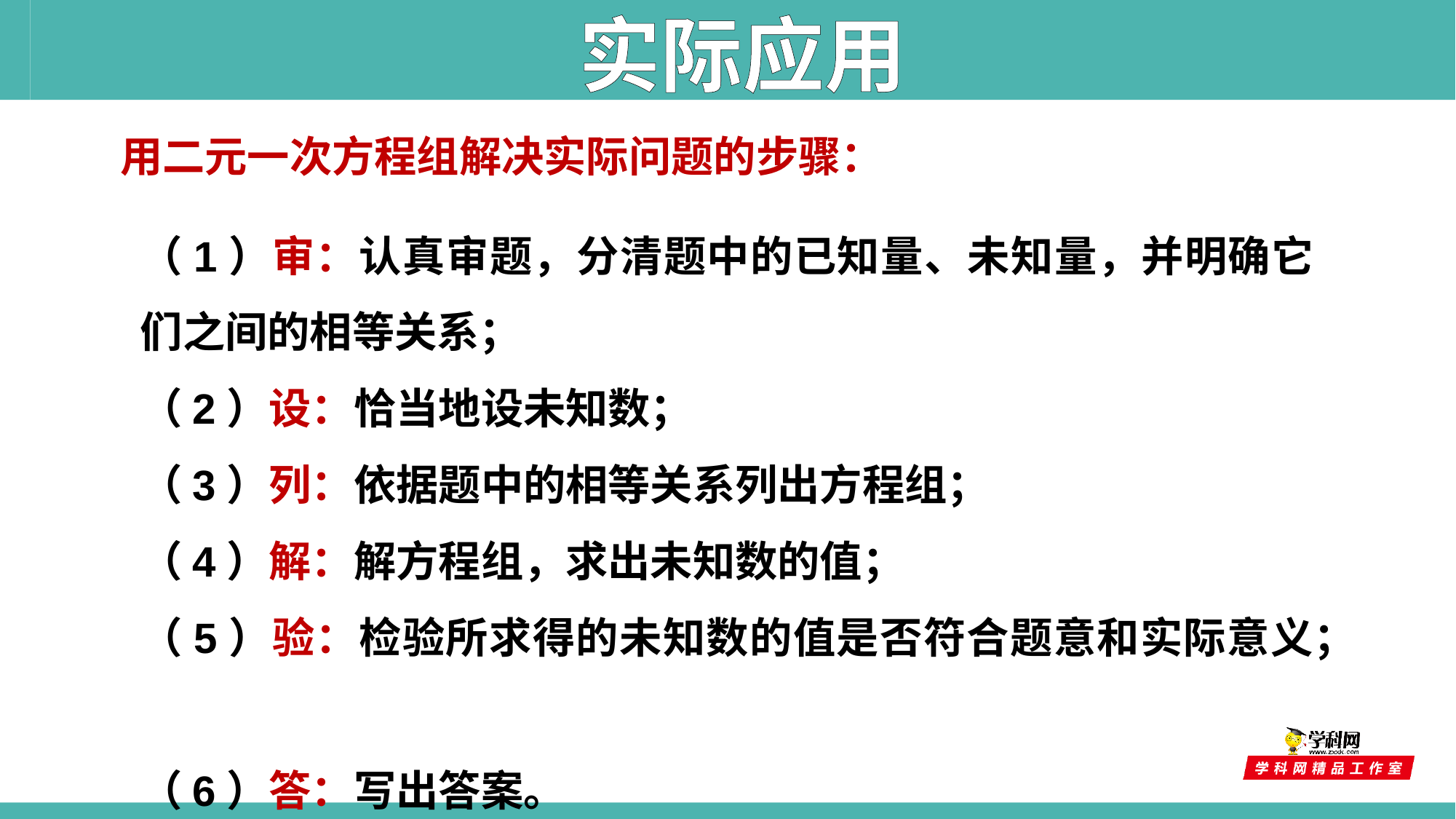

实际应用
用二元一次方程组解决实际问题的步骤：
（1）审：认真审题，分清题中的已知量、未知量，并明确它们之间的相等关系；
（2）设：恰当地设未知数；
（3）列：依据题中的相等关系列出方程组；
（4）解：解方程组，求出未知数的值；
（5）验：检验所求得的未知数的值是否符合题意和实际意义；
（6）答：写出答案。